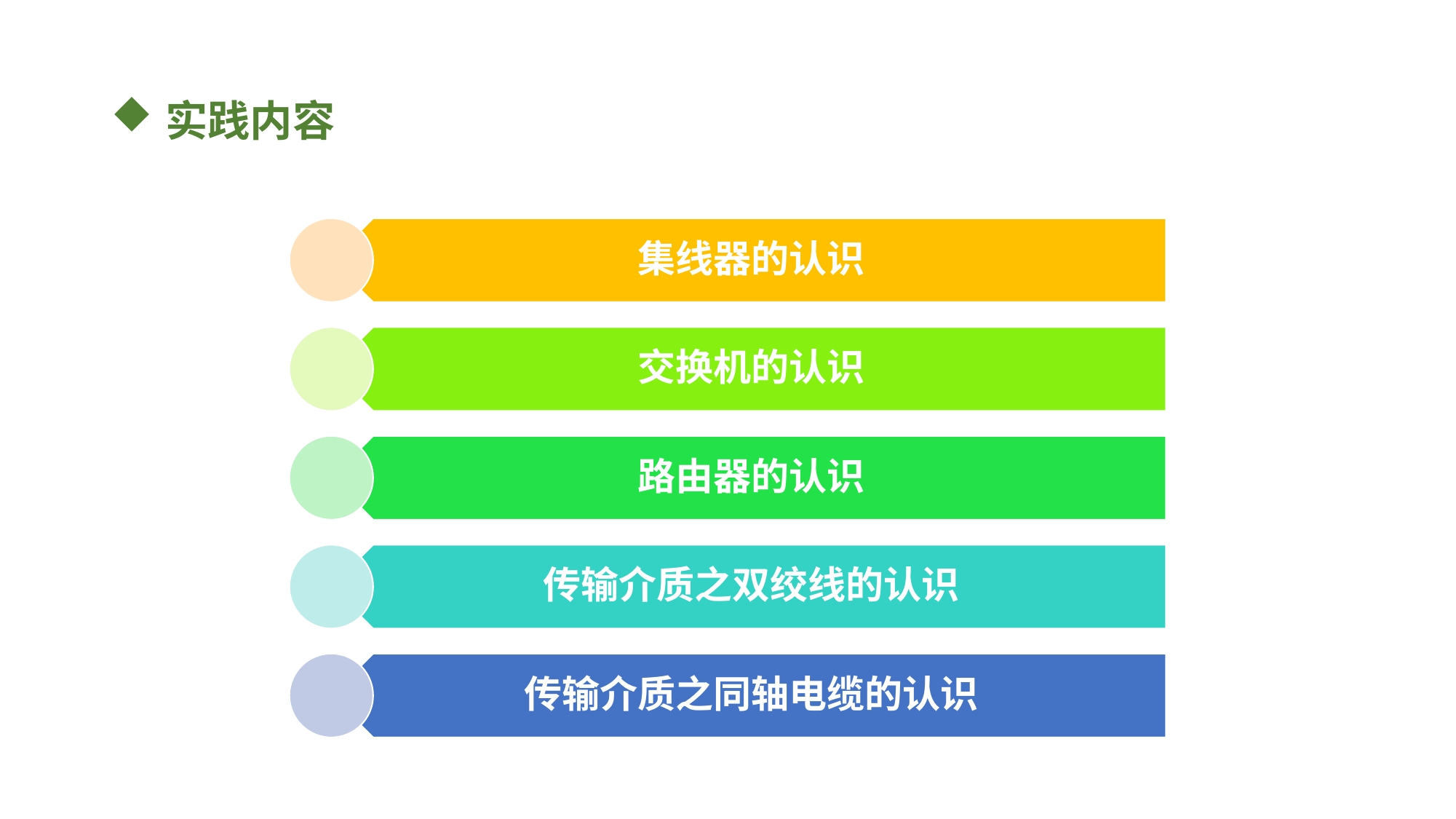

# 实践内容
集线器的认识
交换机的认识
路由器的认识
传输介质之双绞线的认识
传输介质之同轴电缆的认识